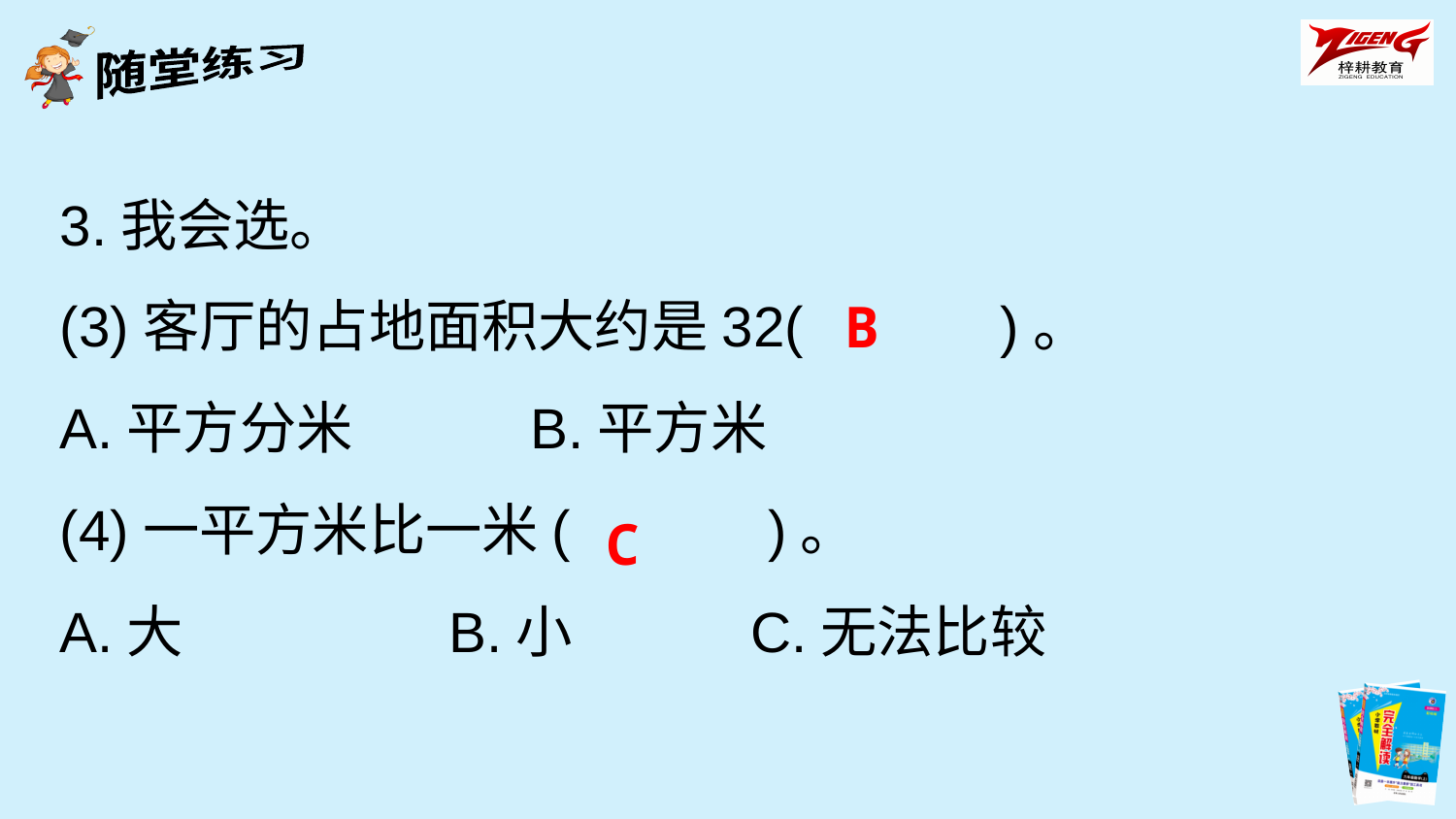

3.我会选。
(3)客厅的占地面积大约是32(　　　)。
A.平方分米             B.平方米
(4)一平方米比一米(　　　)。
A.大                    B.小             C.无法比较
B
C